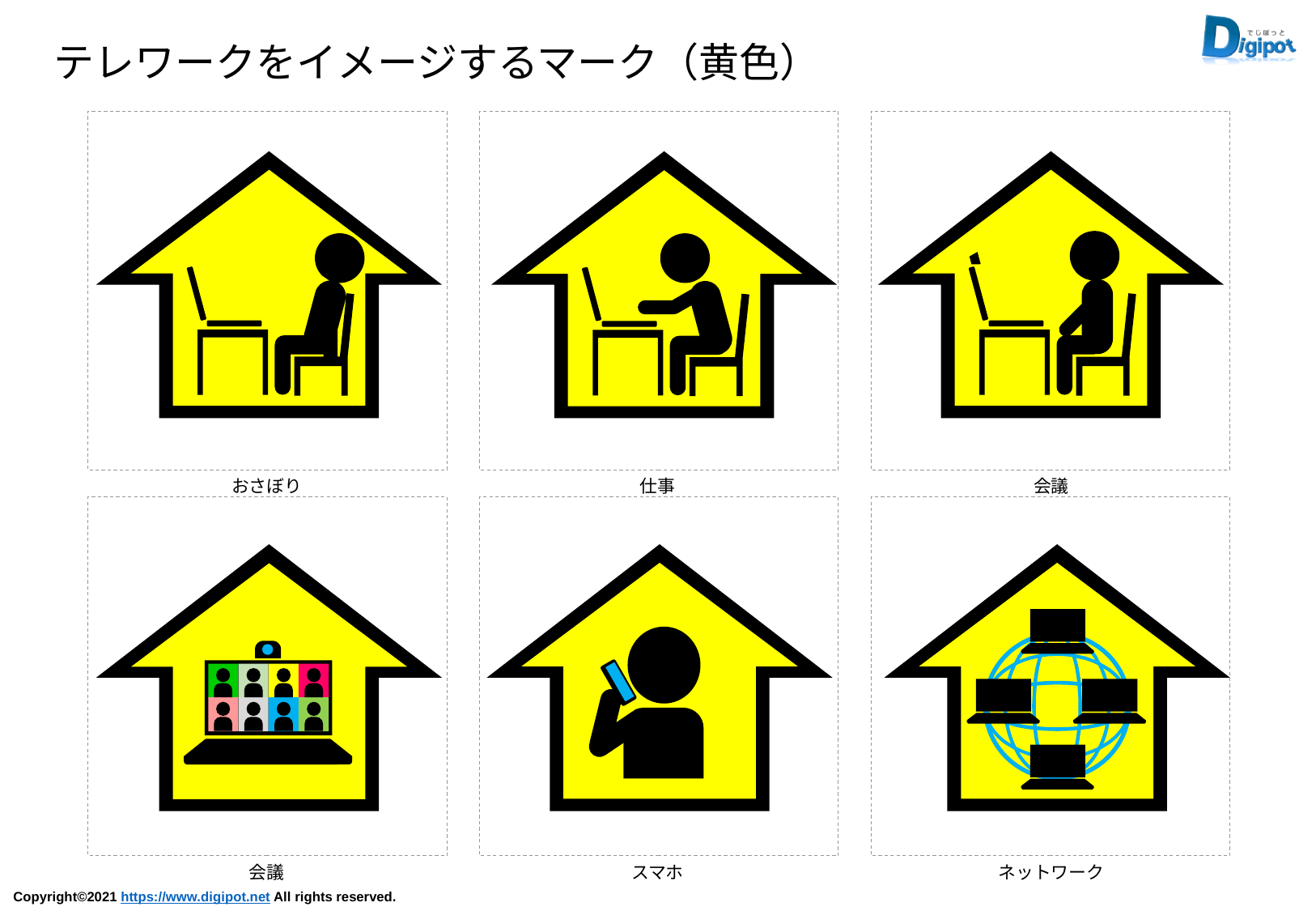

テレワークをイメージするマーク（黄色）

おさぼり
仕事
会議

会議
スマホ
ネットワーク